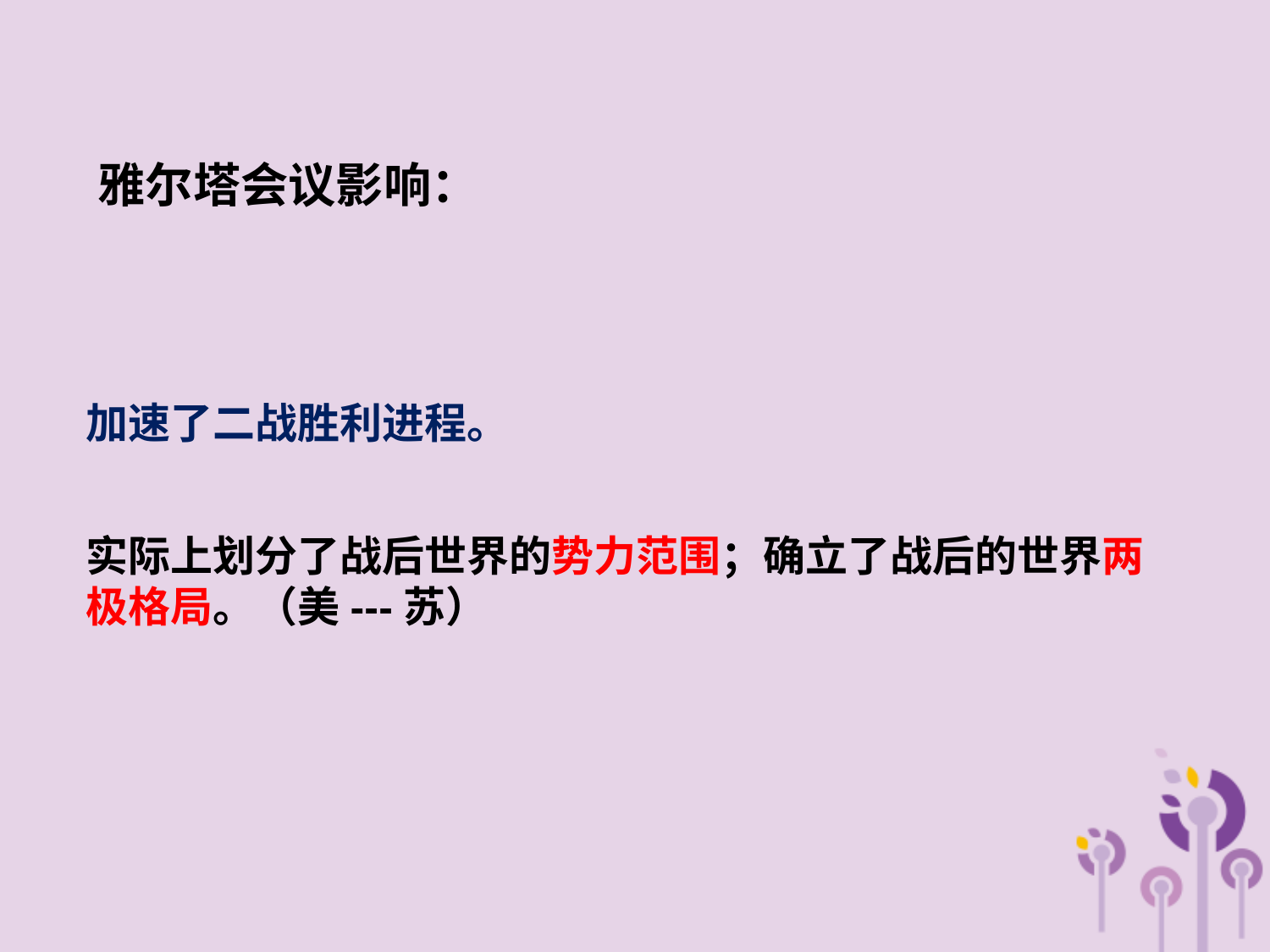

雅尔塔会议影响：
加速了二战胜利进程。
实际上划分了战后世界的势力范围；确立了战后的世界两极格局。（美---苏）